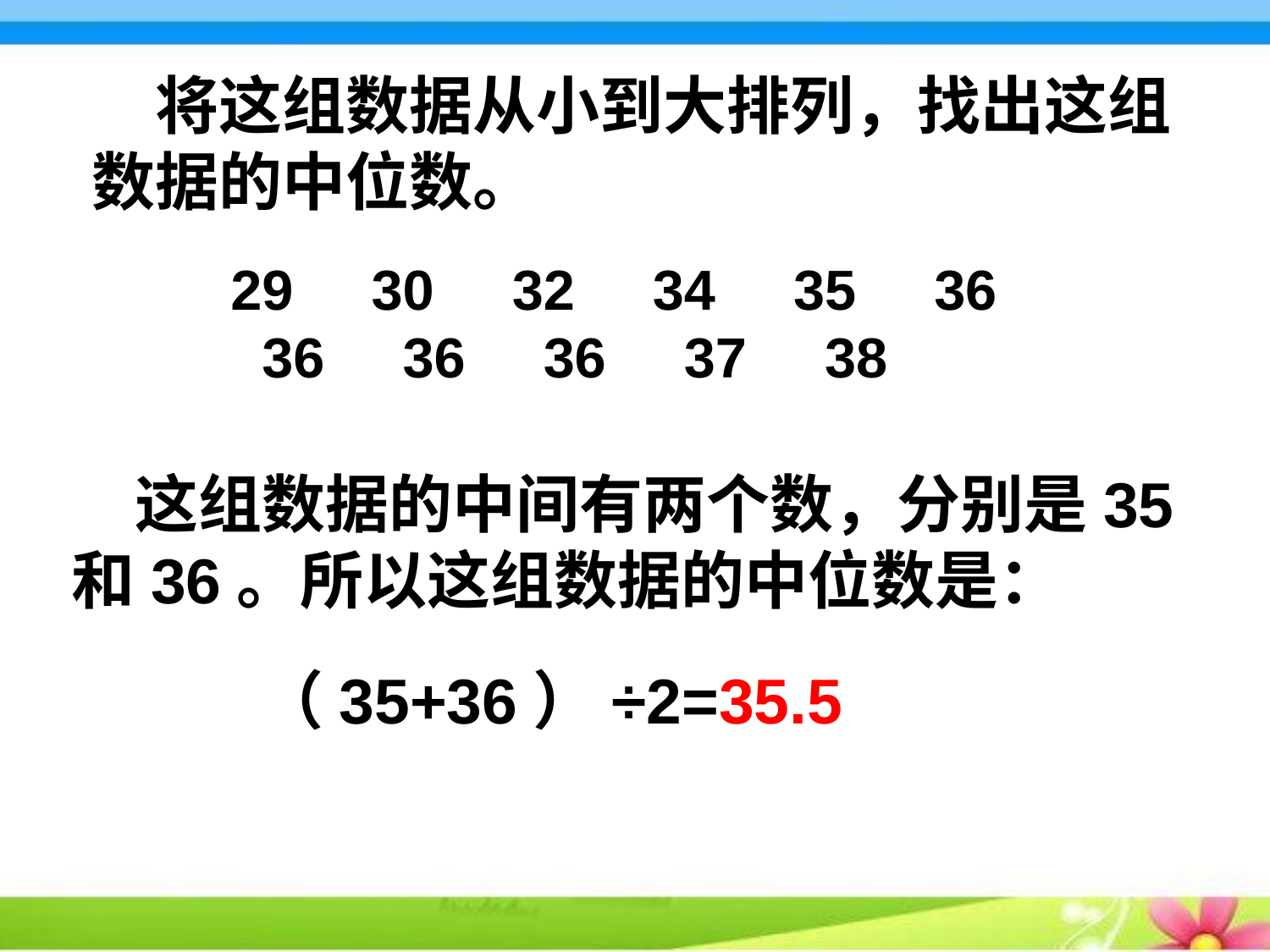

将这组数据从小到大排列，找出这组数据的中位数。
29     30     32     34     35     36     36     36     36     37     38
这组数据的中间有两个数，分别是35和36。所以这组数据的中位数是：
（35+36）÷2=35.5